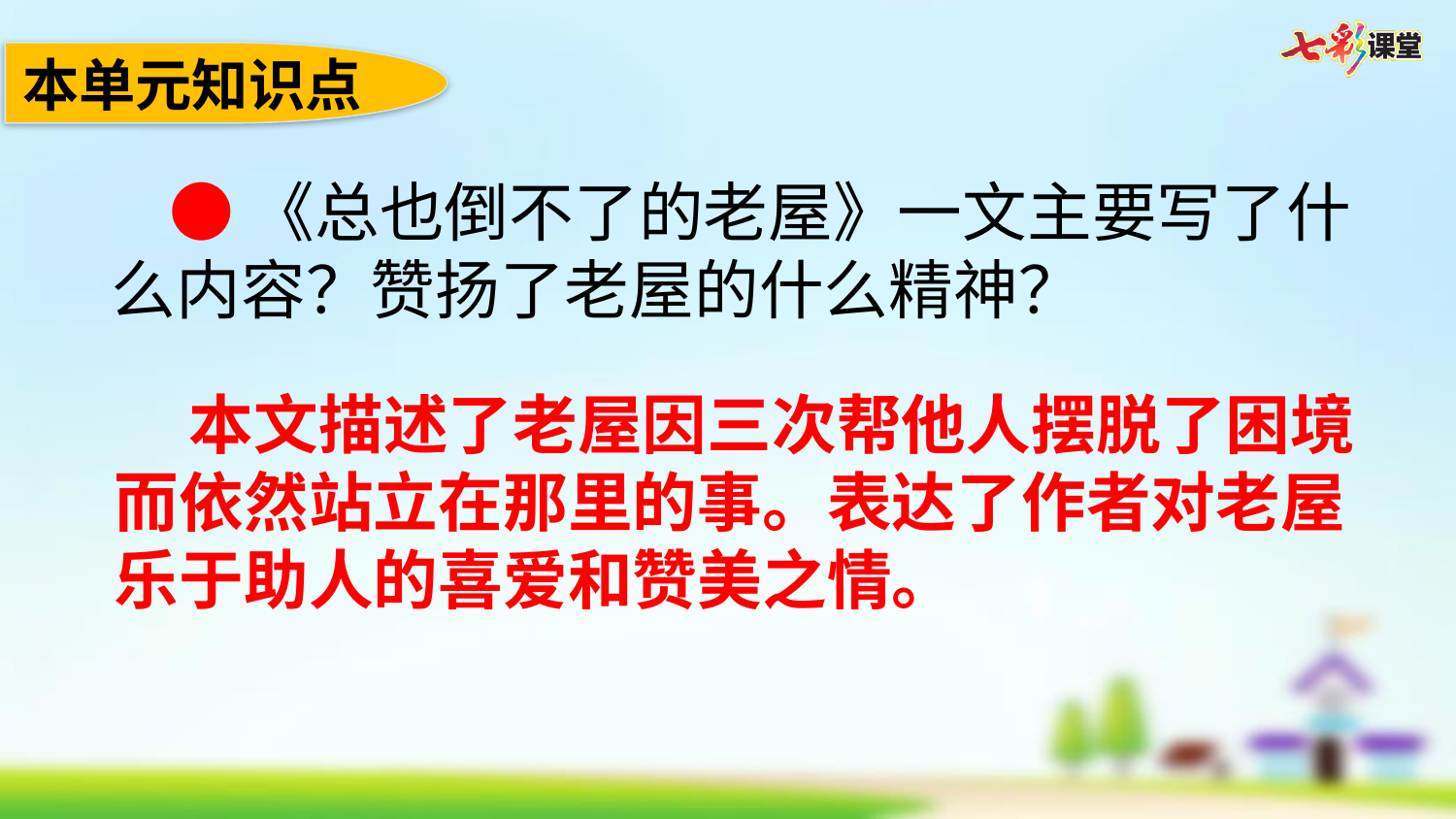

本单元知识点
    ●《总也倒不了的老屋》一文主要写了什么内容？赞扬了老屋的什么精神？
    本文描述了老屋因三次帮他人摆脱了困境而依然站立在那里的事。表达了作者对老屋乐于助人的喜爱和赞美之情。